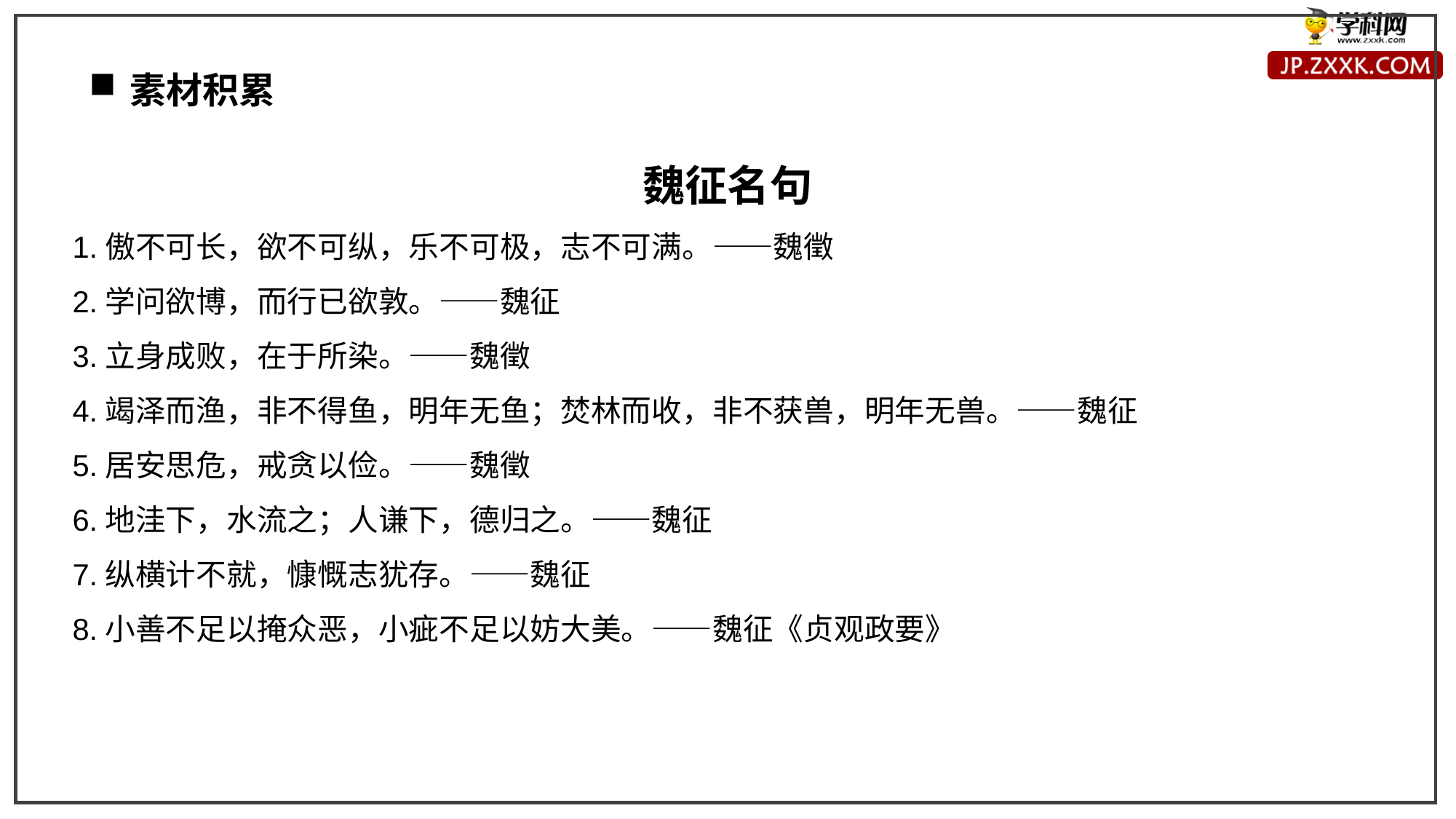

素材积累
魏征名句
1.傲不可长，欲不可纵，乐不可极，志不可满。——魏徵
2.学问欲博，而行已欲敦。——魏征
3.立身成败，在于所染。——魏徵
4.竭泽而渔，非不得鱼，明年无鱼；焚林而收，非不获兽，明年无兽。——魏征
5.居安思危，戒贪以俭。——魏徵
6.地洼下，水流之；人谦下，德归之。——魏征
7.纵横计不就，慷慨志犹存。——魏征
8.小善不足以掩众恶，小疵不足以妨大美。——魏征《贞观政要》